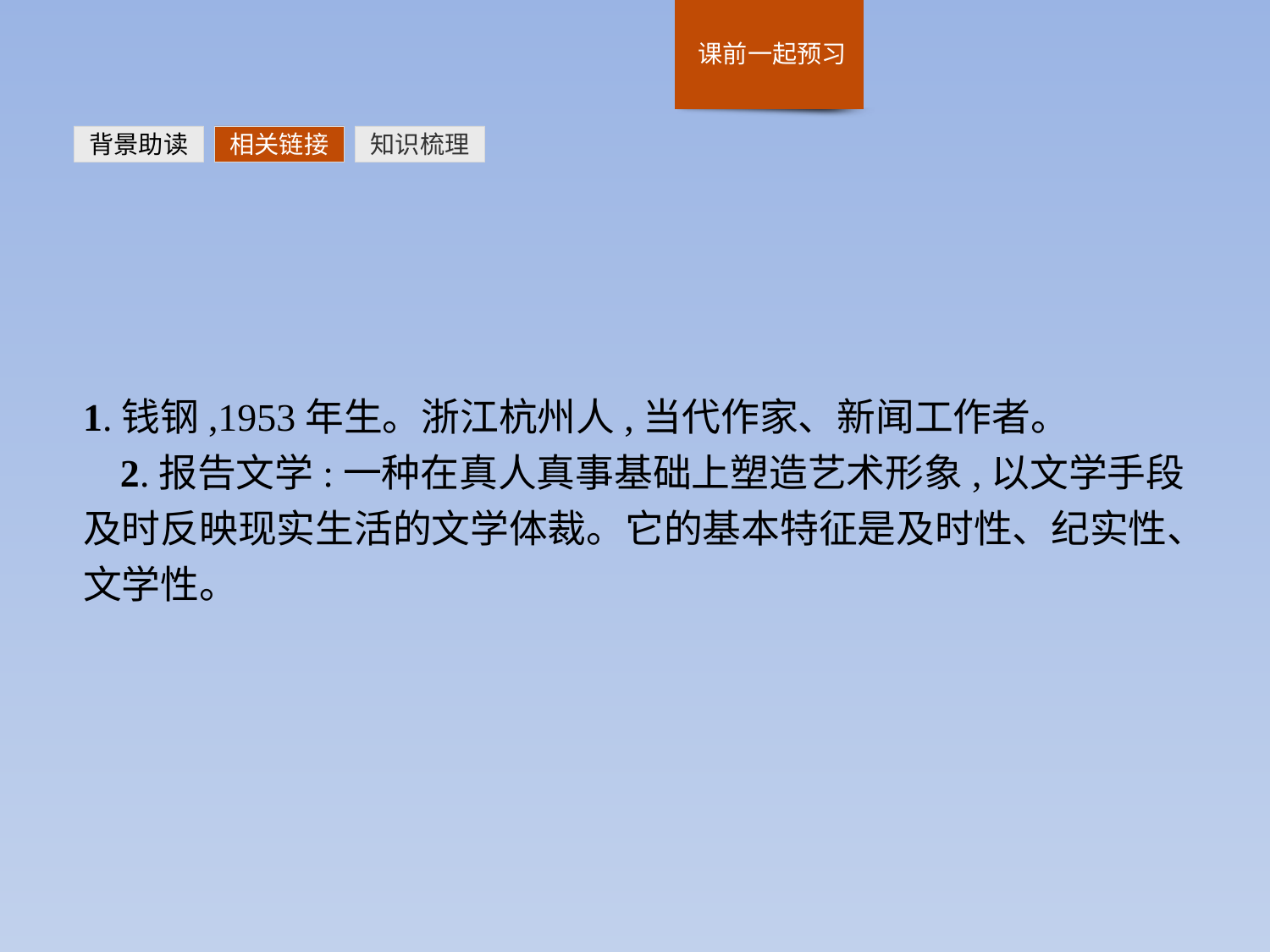

背景助读
相关链接
知识梳理
1.钱钢,1953年生。浙江杭州人,当代作家、新闻工作者。
2.报告文学:一种在真人真事基础上塑造艺术形象,以文学手段及时反映现实生活的文学体裁。它的基本特征是及时性、纪实性、文学性。